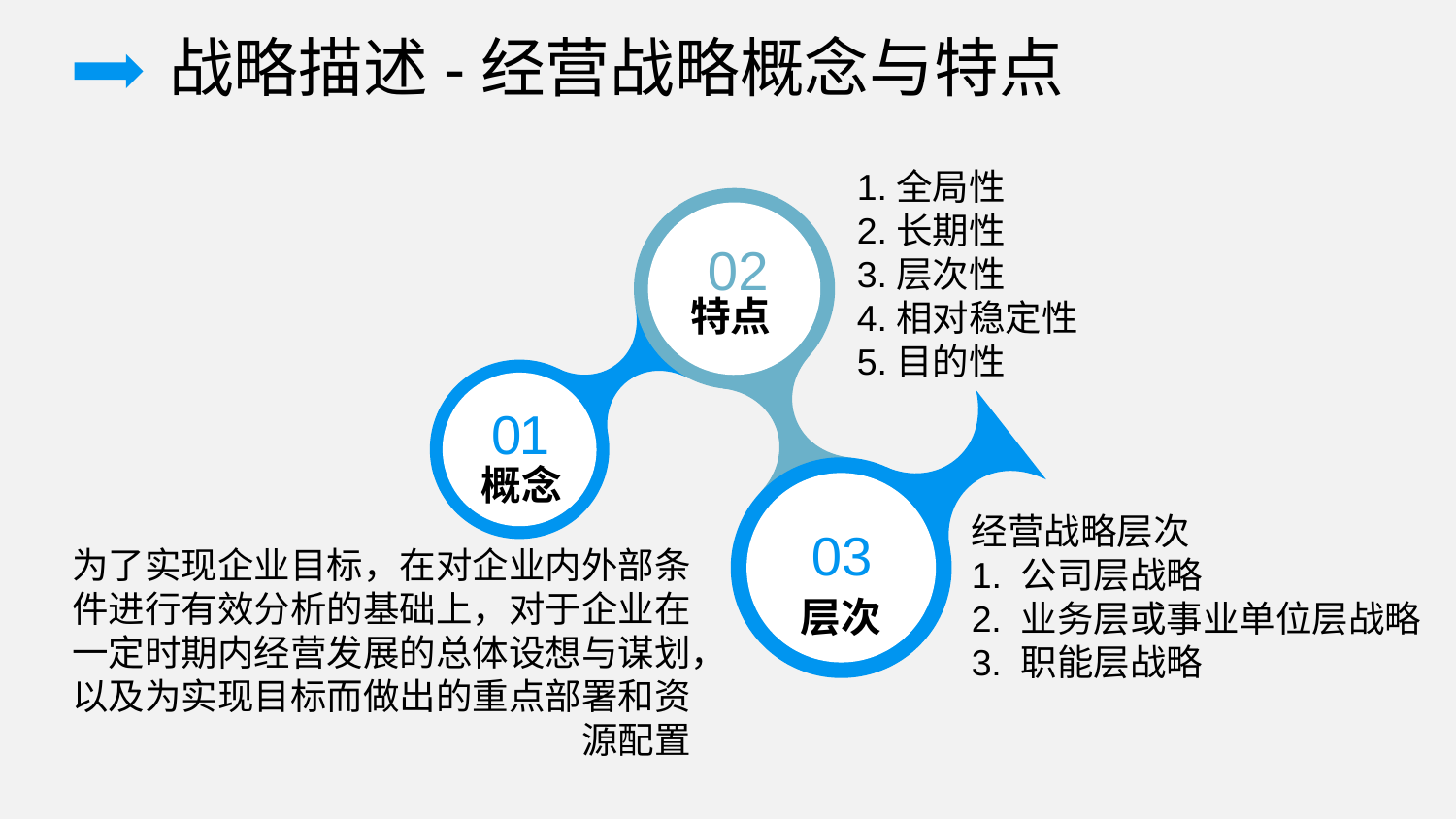

战略描述-经营战略概念与特点

1.全局性
2.长期性
3.层次性
4.相对稳定性
5.目的性

02
特点

01
概念
经营战略层次
1. 公司层战略
2. 业务层或事业单位层战略
3. 职能层战略
03
层次
为了实现企业目标，在对企业内外部条件进行有效分析的基础上，对于企业在一定时期内经营发展的总体设想与谋划，以及为实现目标而做出的重点部署和资源配置